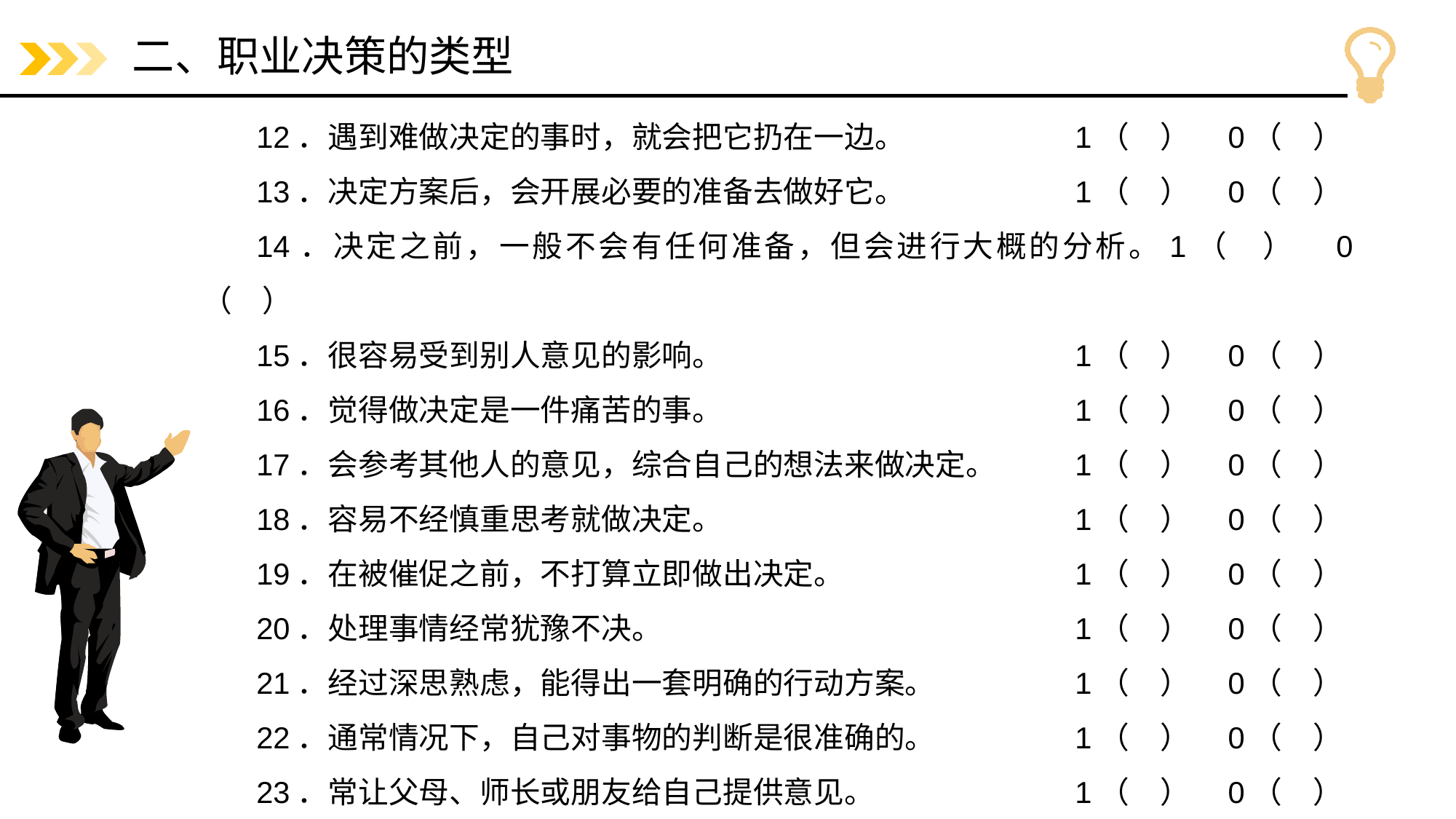

6
# 二、职业决策的类型
12．遇到难做决定的事时，就会把它扔在一边。		1（　）　0（　）
13．决定方案后，会开展必要的准备去做好它。		1（　）　0（　）
14．决定之前，一般不会有任何准备，但会进行大概的分析。1（　）　0（　）
15．很容易受到别人意见的影响。				1（　）　0（　）
16．觉得做决定是一件痛苦的事。				1（　）　0（　）
17．会参考其他人的意见，综合自己的想法来做决定。	1（　）　0（　）
18．容易不经慎重思考就做决定。				1（　）　0（　）
19．在被催促之前，不打算立即做出决定。			1（　）　0（　）
20．处理事情经常犹豫不决。				1（　）　0（　）
21．经过深思熟虑，能得出一套明确的行动方案。		1（　）　0（　）
22．通常情况下，自己对事物的判断是很准确的。		1（　）　0（　）
23．常让父母、师长或朋友给自己提供意见。		1（　）　0（　）
24．为了躲避做决定的痛苦过程，会让事情不了了之。	1（　）　0（　）